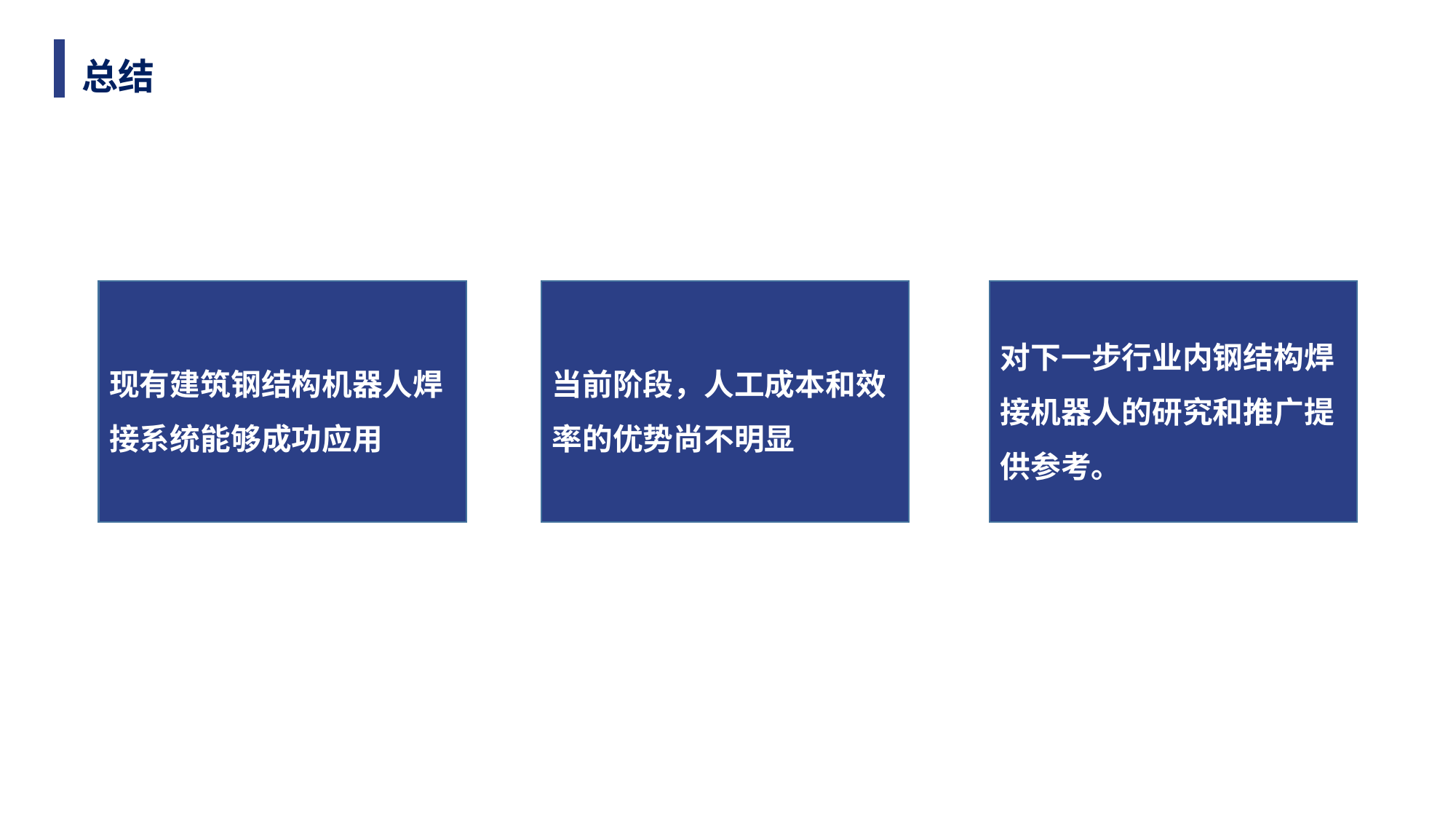

总结

现有建筑钢结构机器人焊接系统能够成功应用
当前阶段，人工成本和效率的优势尚不明显
对下一步行业内钢结构焊接机器人的研究和推广提供参考。